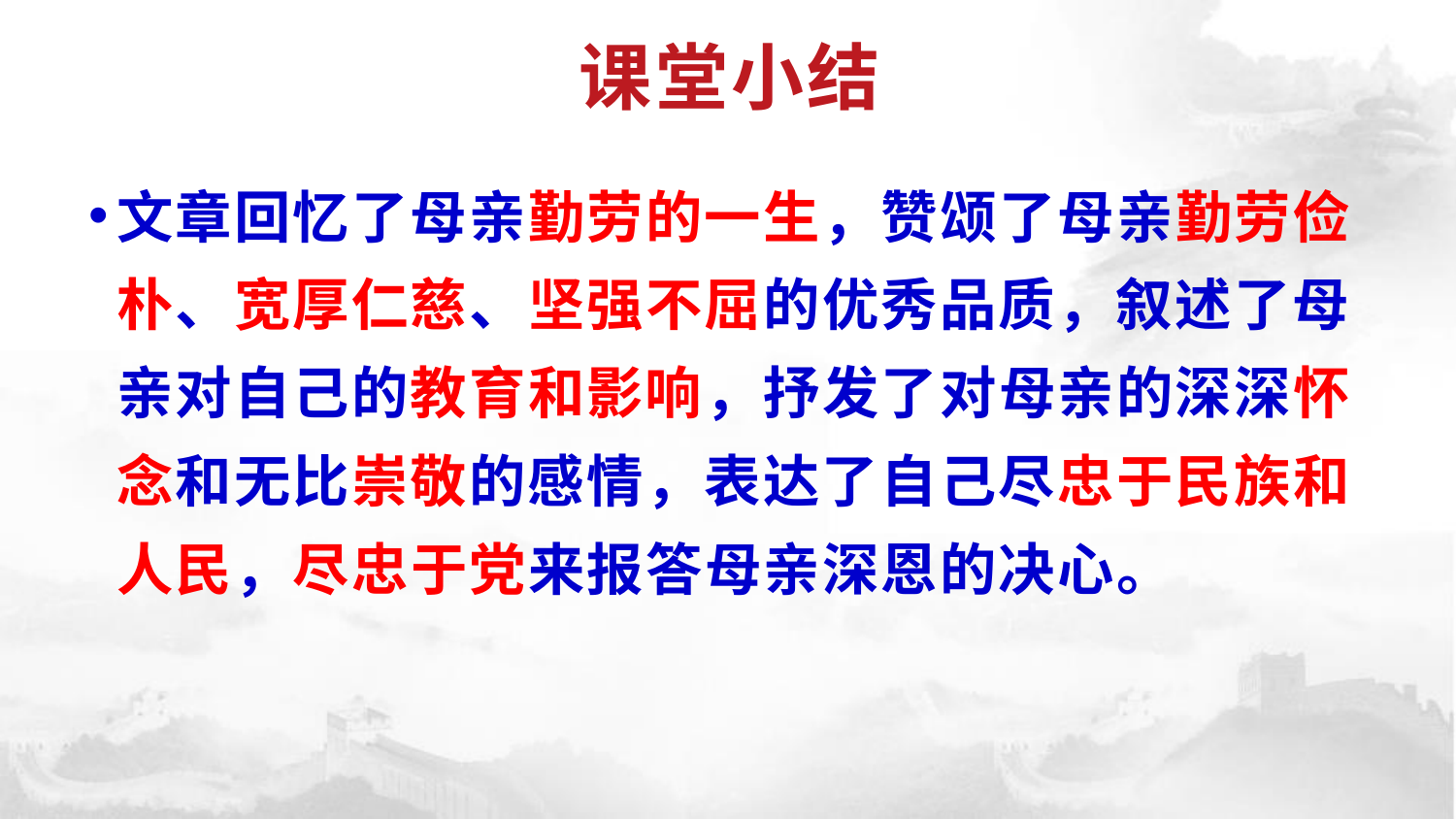

# 课堂小结
文章回忆了母亲勤劳的一生，赞颂了母亲勤劳俭朴、宽厚仁慈、坚强不屈的优秀品质，叙述了母亲对自己的教育和影响，抒发了对母亲的深深怀念和无比崇敬的感情，表达了自己尽忠于民族和人民，尽忠于党来报答母亲深恩的决心。